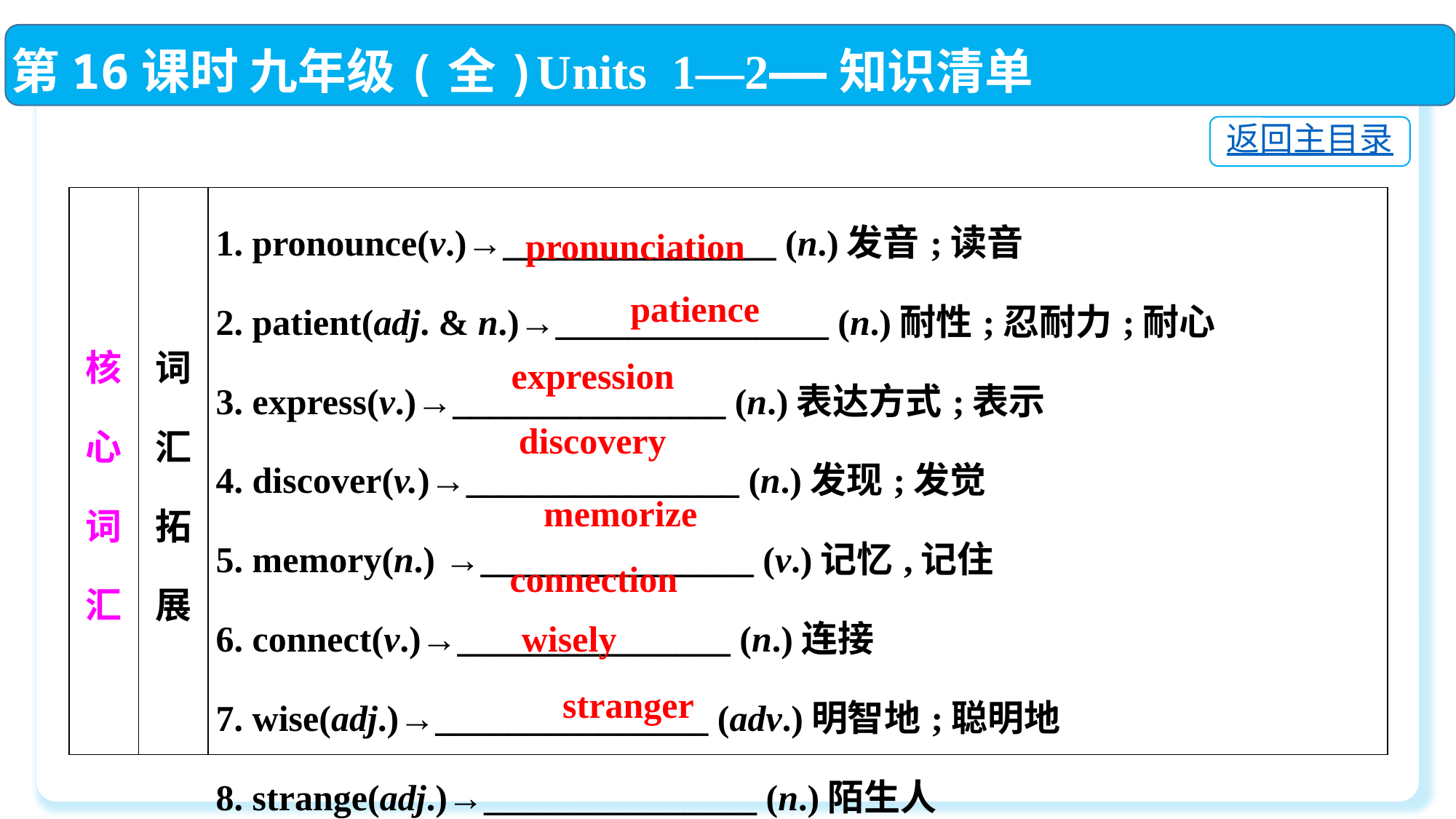

第16课时 九年级(全)Units  1—2——知识清单

返回主目录
| 核心词汇 | 词汇拓展 | 1. pronounce(v.)→\_\_\_\_\_\_\_\_\_\_\_\_\_\_\_ (n.)发音;读音 2. patient(adj. & n.)→\_\_\_\_\_\_\_\_\_\_\_\_\_\_\_ (n.)耐性;忍耐力;耐心 3. express(v.)→\_\_\_\_\_\_\_\_\_\_\_\_\_\_\_ (n.)表达方式;表示 4. discover(v.)→\_\_\_\_\_\_\_\_\_\_\_\_\_\_\_ (n.)发现;发觉 5. memory(n.) →\_\_\_\_\_\_\_\_\_\_\_\_\_\_\_ (v.)记忆,记住 6. connect(v.)→\_\_\_\_\_\_\_\_\_\_\_\_\_\_\_ (n.)连接 7. wise(adj.)→\_\_\_\_\_\_\_\_\_\_\_\_\_\_\_ (adv.)明智地;聪明地 8. strange(adj.)→\_\_\_\_\_\_\_\_\_\_\_\_\_\_\_ (n.)陌生人 |
| --- | --- | --- |
pronunciation

patience
expression
discovery
memorize
connection
wisely
stranger